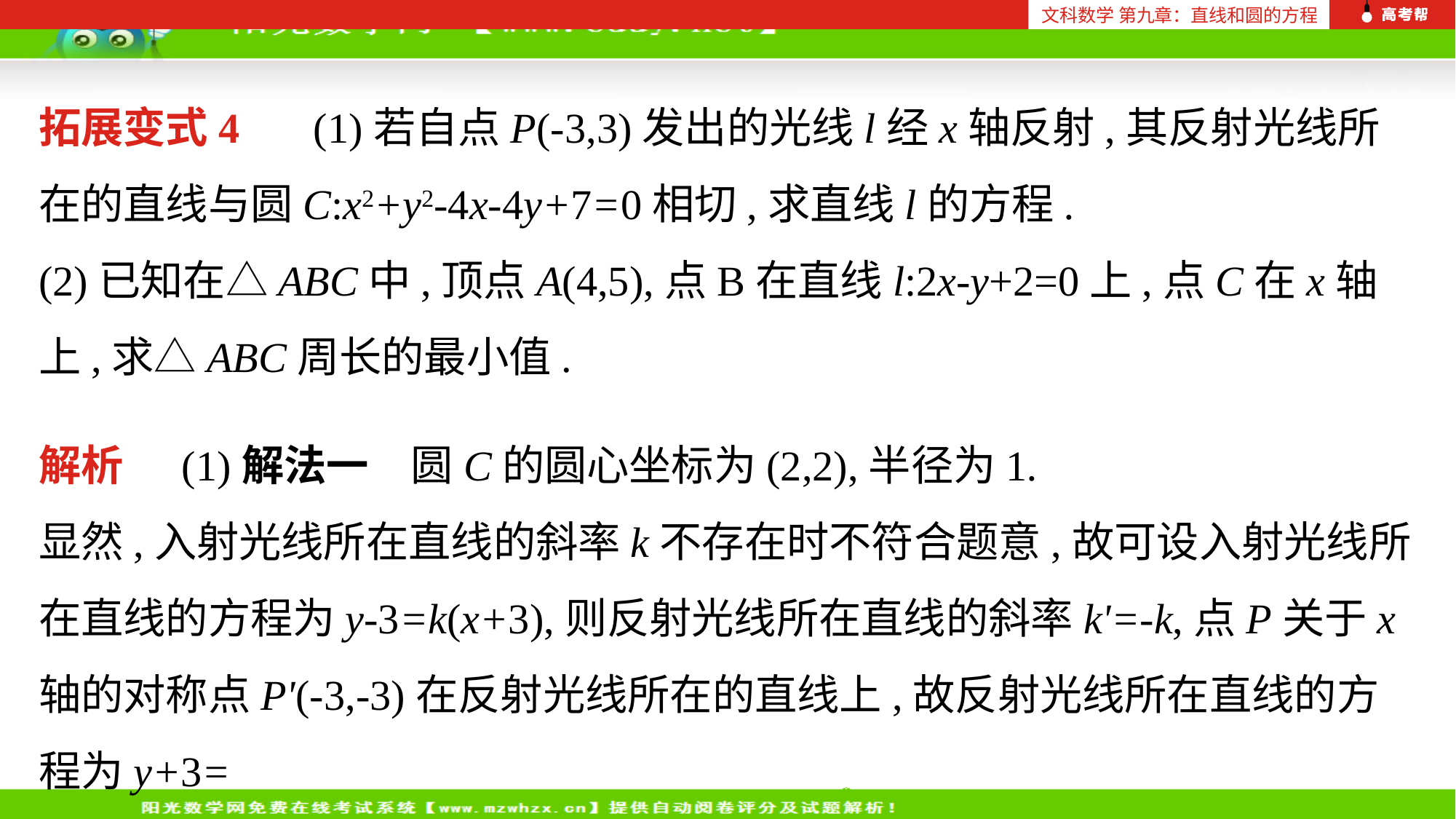

文科数学 第九章：直线和圆的方程

拓展变式4       (1)若自点P(-3,3)发出的光线l经x轴反射,其反射光线所在的直线与圆C:x2+y2-4x-4y+7=0相切,求直线l的方程.
(2)已知在△ABC中,顶点A(4,5),点B在直线l:2x-y+2=0上,点C在x轴上,求△ABC周长的最小值.

解析     (1)解法一　圆C的圆心坐标为(2,2),半径为1.
显然,入射光线所在直线的斜率k不存在时不符合题意,故可设入射光线所在直线的方程为y-3=k(x+3),则反射光线所在直线的斜率k'=-k,点P关于x轴的对称点P'(-3,-3)在反射光线所在的直线上,故反射光线所在直线的方程为y+3=